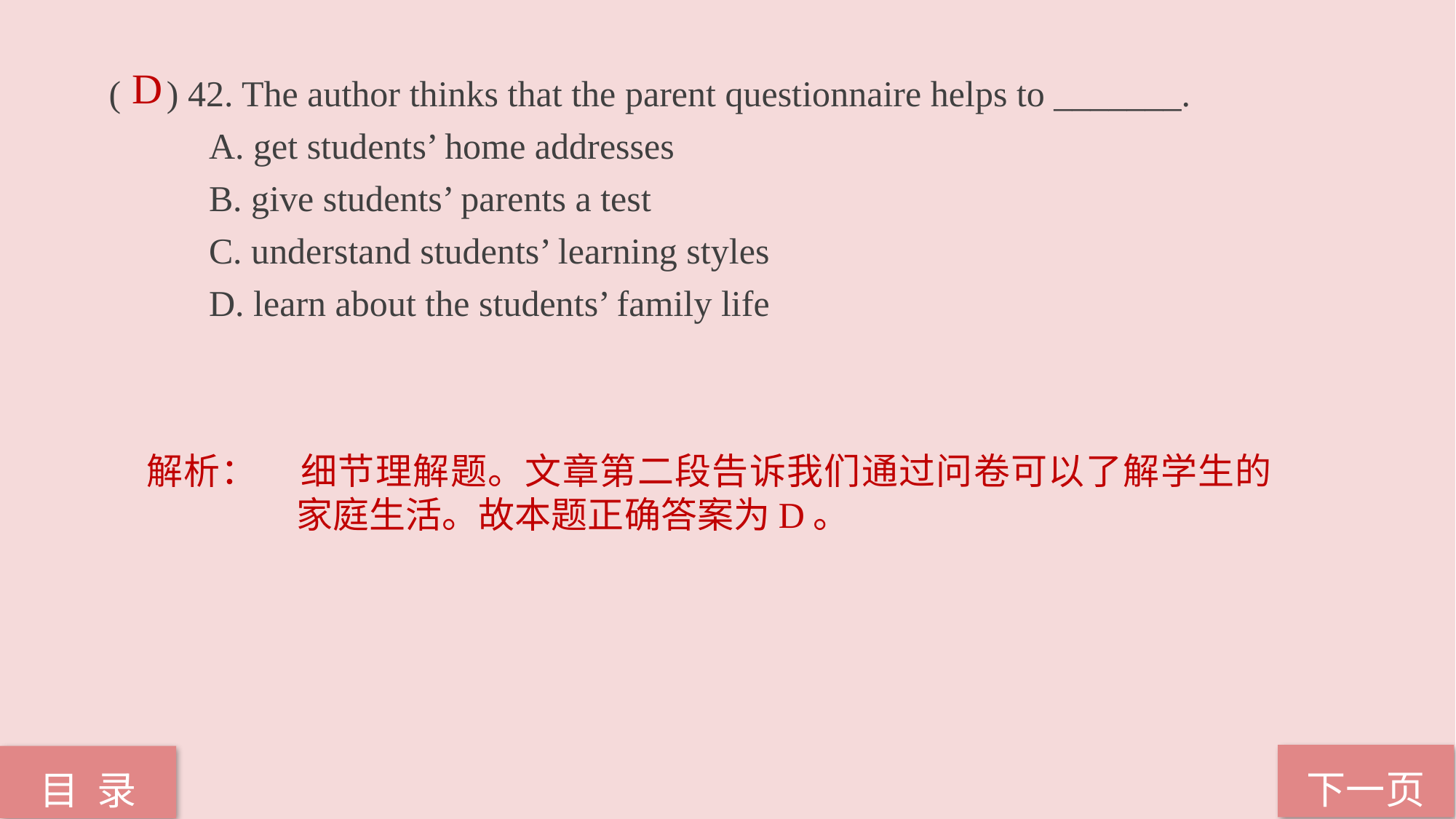

D
(     ) 42. The author thinks that the parent questionnaire helps to _______.
           A. get students’ home addresses
           B. give students’ parents a test
           C. understand students’ learning styles
           D. learn about the students’ family life
解析：	细节理解题。文章第二段告诉我们通过问卷可以了解学生的家庭生活。故本题正确答案为D。